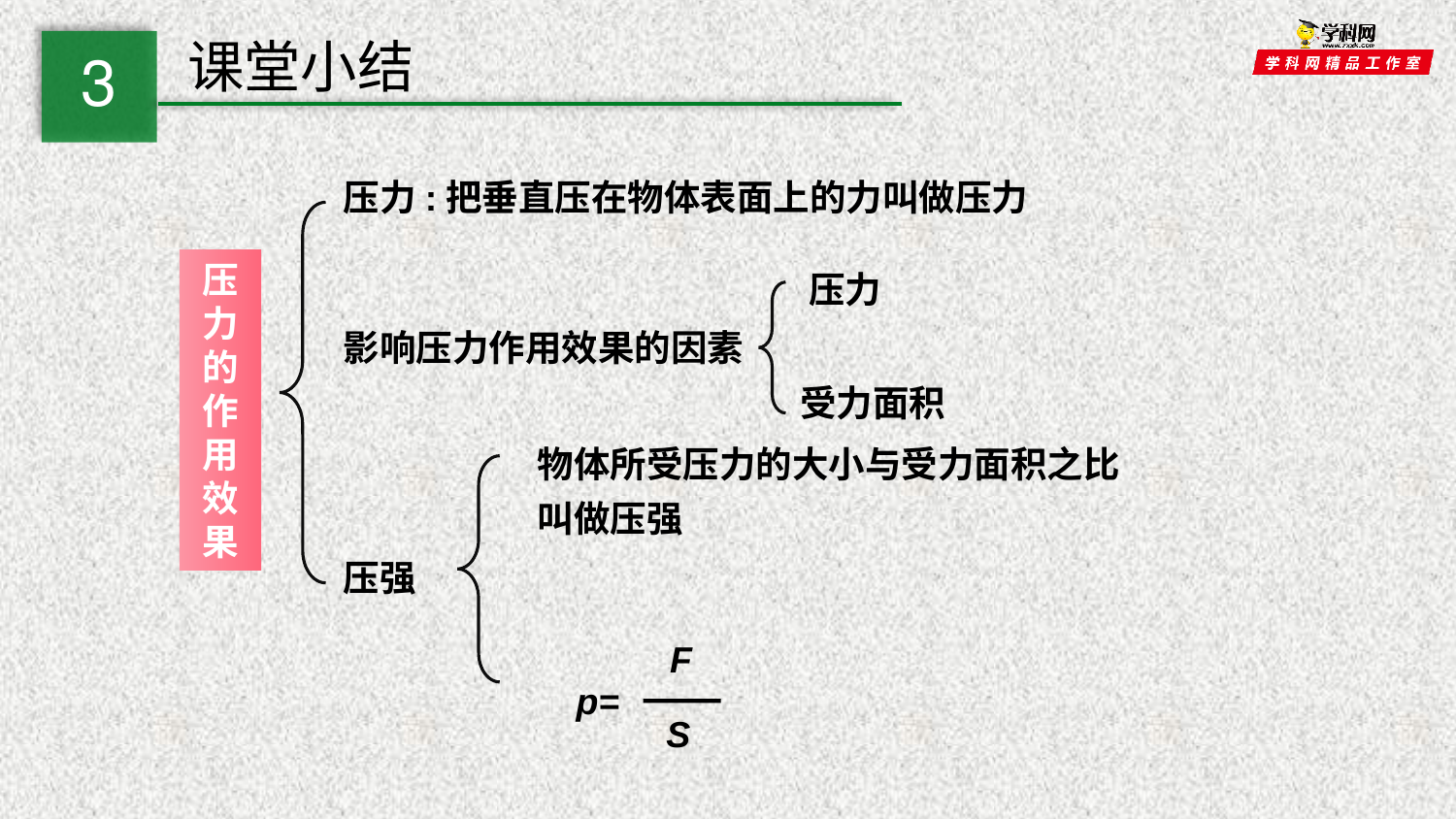

课堂小结

3
压力:把垂直压在物体表面上的力叫做压力

压力的作用效果
压力

影响压力作用效果的因素
受力面积
物体所受压力的大小与受力面积之比叫做压强

压强

F
p=

S